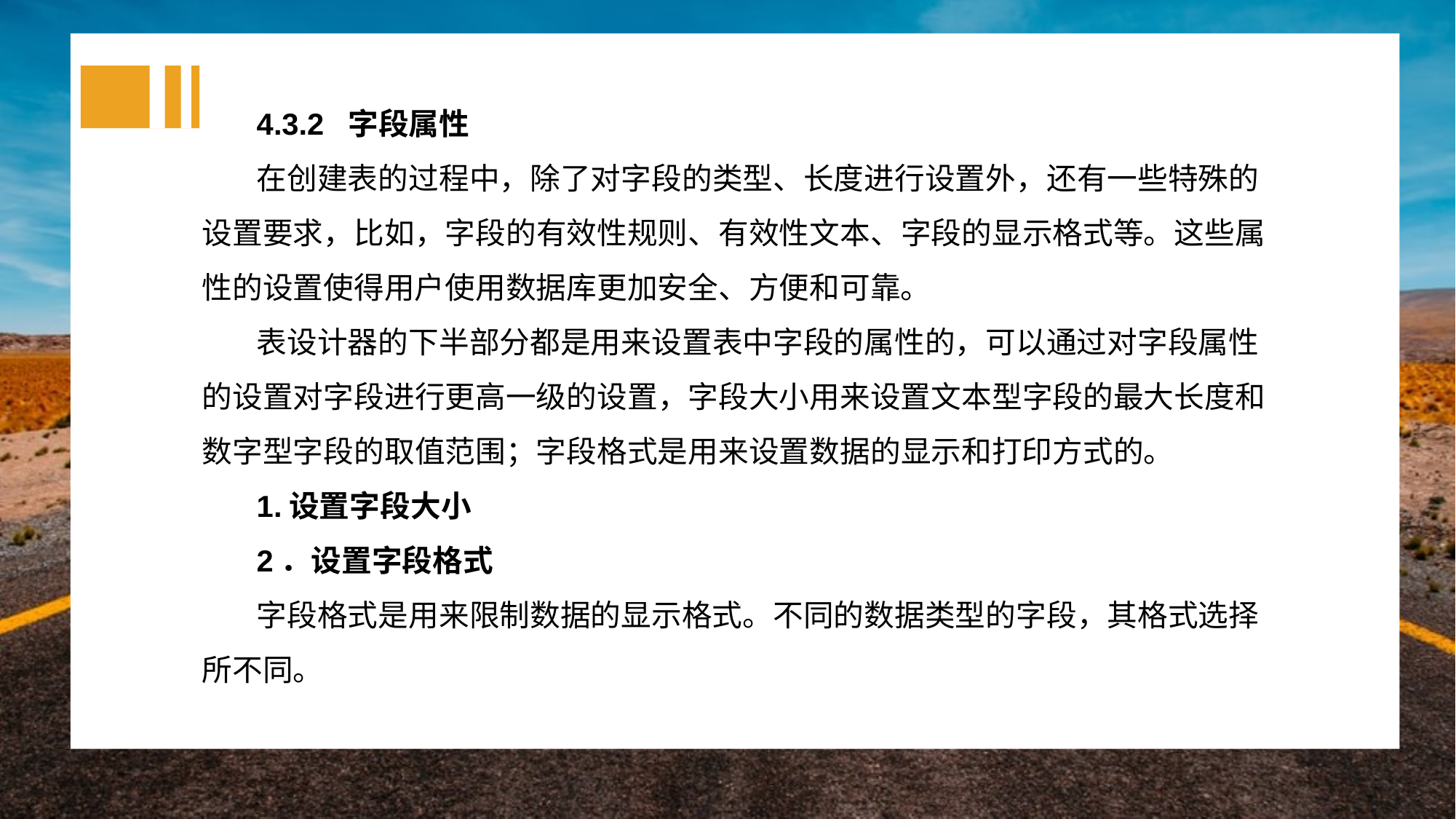

4.3.2  字段属性
在创建表的过程中，除了对字段的类型、长度进行设置外，还有一些特殊的设置要求，比如，字段的有效性规则、有效性文本、字段的显示格式等。这些属性的设置使得用户使用数据库更加安全、方便和可靠。
表设计器的下半部分都是用来设置表中字段的属性的，可以通过对字段属性的设置对字段进行更高一级的设置，字段大小用来设置文本型字段的最大长度和数字型字段的取值范围；字段格式是用来设置数据的显示和打印方式的。
1.设置字段大小
2．设置字段格式
字段格式是用来限制数据的显示格式。不同的数据类型的字段，其格式选择所不同。